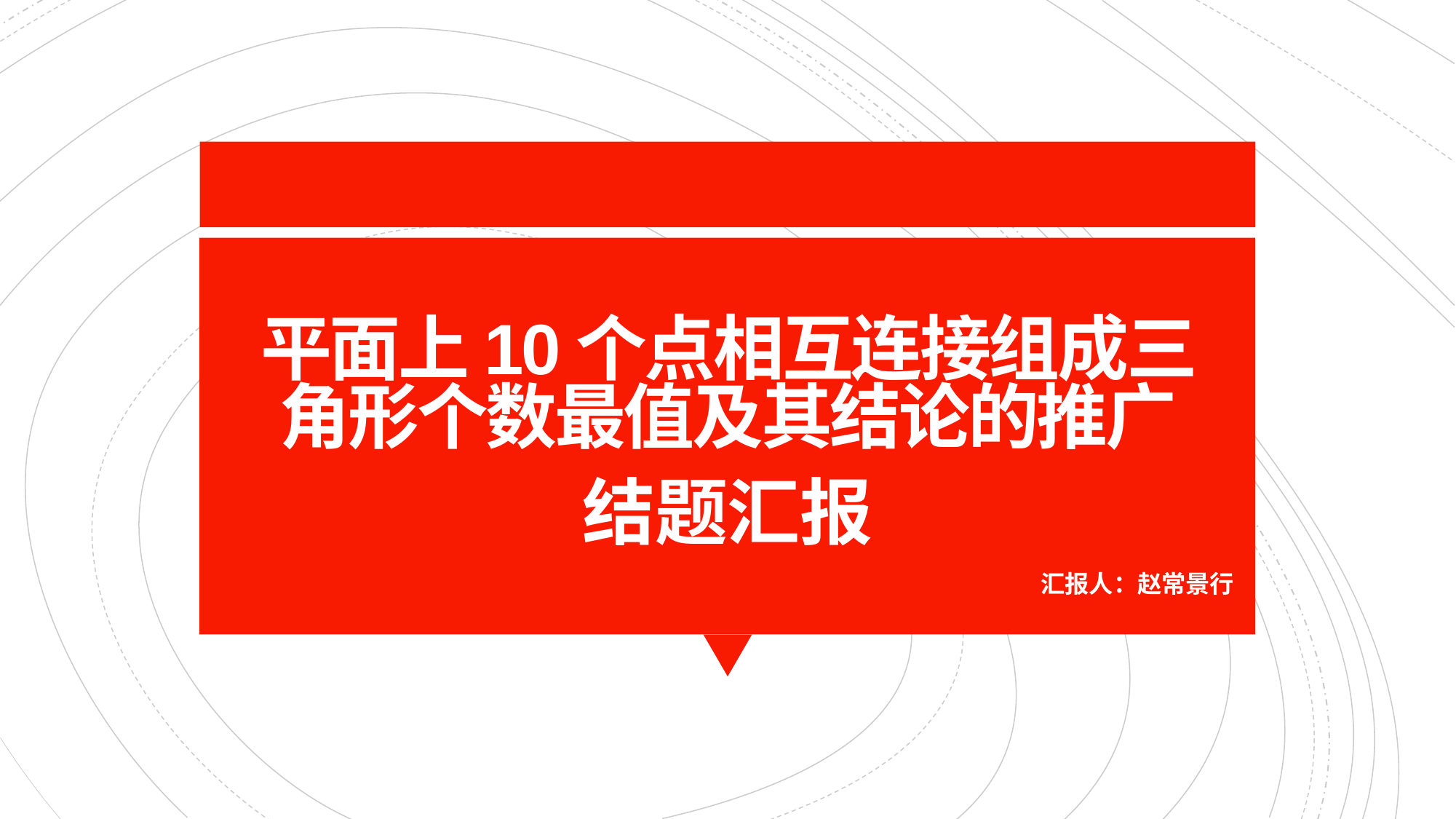

# 平面上10个点相互连接组成三角形个数最值及其结论的推广
结题汇报
汇报人：赵常景行